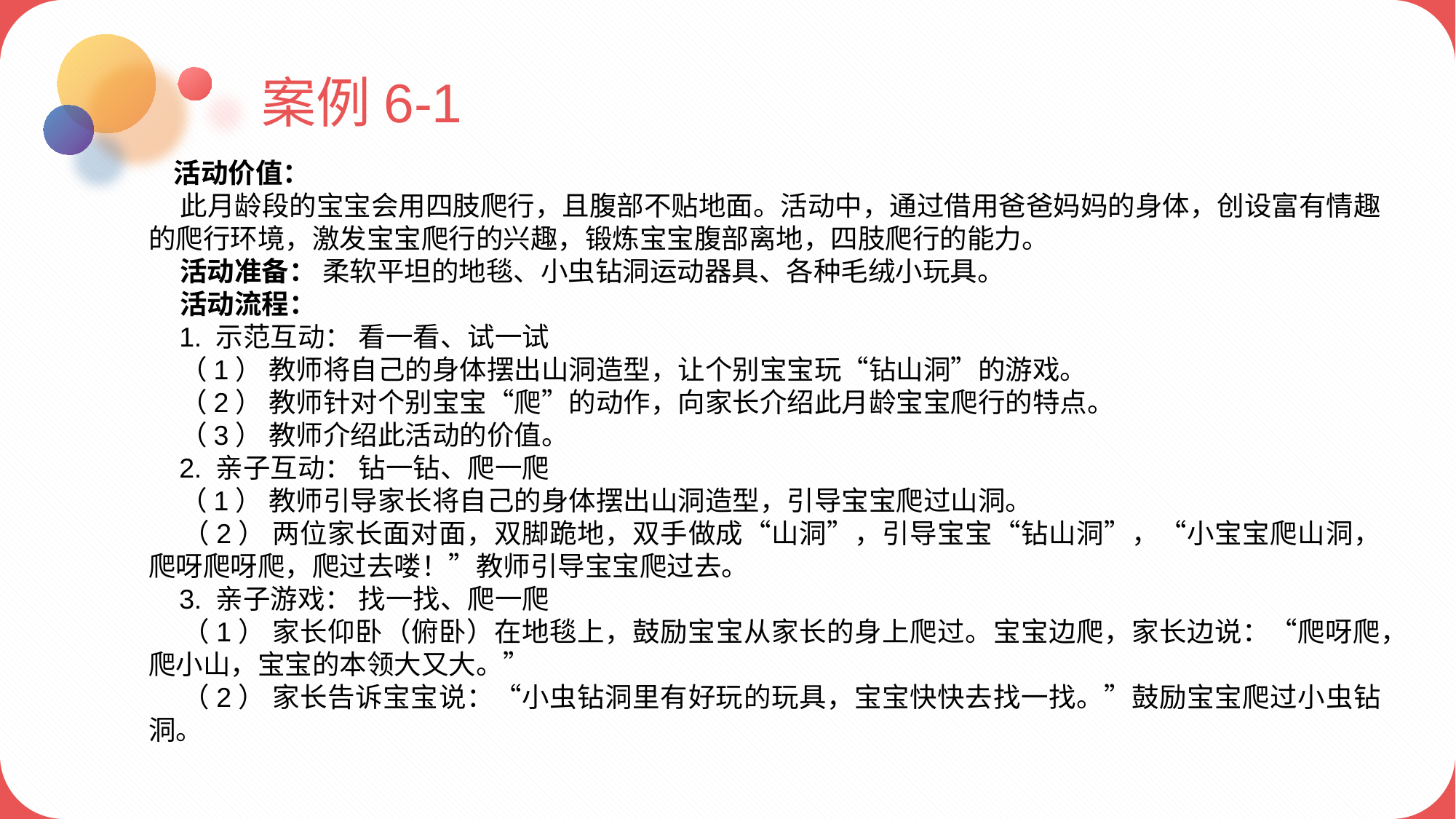

案例6-1
   活动价值：
    此月龄段的宝宝会用四肢爬行，且腹部不贴地面。活动中，通过借用爸爸妈妈的身体，创设富有情趣的爬行环境，激发宝宝爬行的兴趣，锻炼宝宝腹部离地，四肢爬行的能力。
    活动准备： 柔软平坦的地毯、小虫钻洞运动器具、各种毛绒小玩具。
    活动流程：
    1. 示范互动： 看一看、试一试
    （1） 教师将自己的身体摆出山洞造型，让个别宝宝玩“钻山洞”的游戏。
    （2） 教师针对个别宝宝“爬”的动作，向家长介绍此月龄宝宝爬行的特点。
    （3） 教师介绍此活动的价值。
    2. 亲子互动： 钻一钻、爬一爬
    （1） 教师引导家长将自己的身体摆出山洞造型，引导宝宝爬过山洞。
    （2） 两位家长面对面，双脚跪地，双手做成“山洞”，引导宝宝“钻山洞”，“小宝宝爬山洞，爬呀爬呀爬，爬过去喽！”教师引导宝宝爬过去。
    3. 亲子游戏： 找一找、爬一爬
    （1） 家长仰卧（俯卧）在地毯上，鼓励宝宝从家长的身上爬过。宝宝边爬，家长边说：“爬呀爬，爬小山，宝宝的本领大又大。”
    （2） 家长告诉宝宝说：“小虫钻洞里有好玩的玩具，宝宝快快去找一找。”鼓励宝宝爬过小虫钻洞。